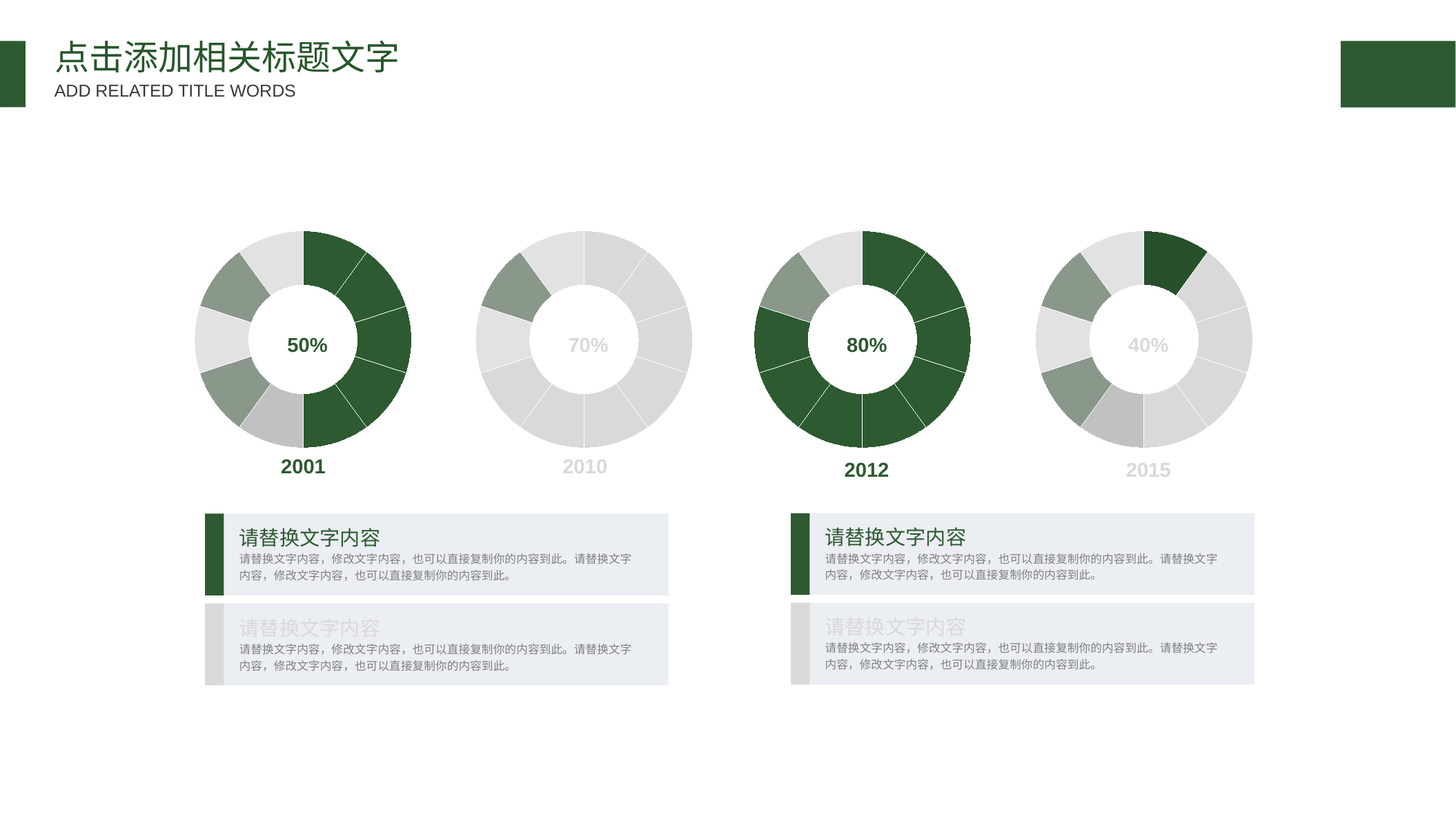

点击添加相关标题文字

ADD RELATED TITLE WORDS

### Chart

| Category |  |
|---|---|

### Chart

| Category |  |
|---|---|

### Chart

| Category |  |
|---|---|

### Chart

| Category |  |
|---|---|
50%
70%
80%
40%
2001
2010
2012
2015

请替换文字内容
请替换文字内容，修改文字内容，也可以直接复制你的内容到此。请替换文字内容，修改文字内容，也可以直接复制你的内容到此。
请替换文字内容
请替换文字内容，修改文字内容，也可以直接复制你的内容到此。请替换文字内容，修改文字内容，也可以直接复制你的内容到此。

请替换文字内容
请替换文字内容，修改文字内容，也可以直接复制你的内容到此。请替换文字内容，修改文字内容，也可以直接复制你的内容到此。
请替换文字内容
请替换文字内容，修改文字内容，也可以直接复制你的内容到此。请替换文字内容，修改文字内容，也可以直接复制你的内容到此。